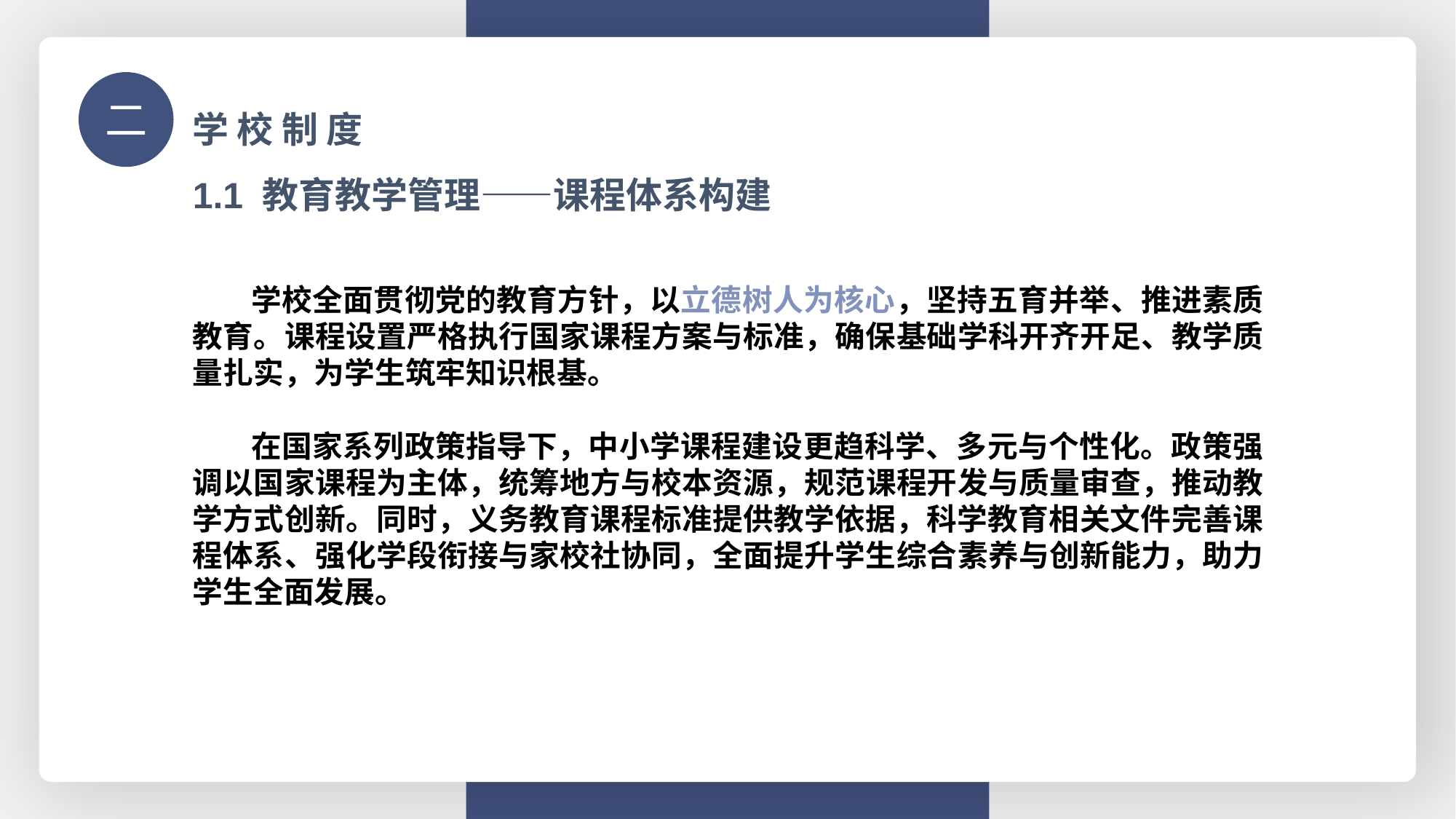

学 校 制 度
二
1.1 教育教学管理——课程体系构建
        学校全面贯彻党的教育方针，以立德树人为核心，坚持五育并举、推进素质教育。课程设置严格执行国家课程方案与标准，确保基础学科开齐开足、教学质量扎实，为学生筑牢知识根基。

       在国家系列政策指导下，中小学课程建设更趋科学、多元与个性化。政策强调以国家课程为主体，统筹地方与校本资源，规范课程开发与质量审查，推动教学方式创新。同时，义务教育课程标准提供教学依据，科学教育相关文件完善课程体系、强化学段衔接与家校社协同，全面提升学生综合素养与创新能力，助力学生全面发展。